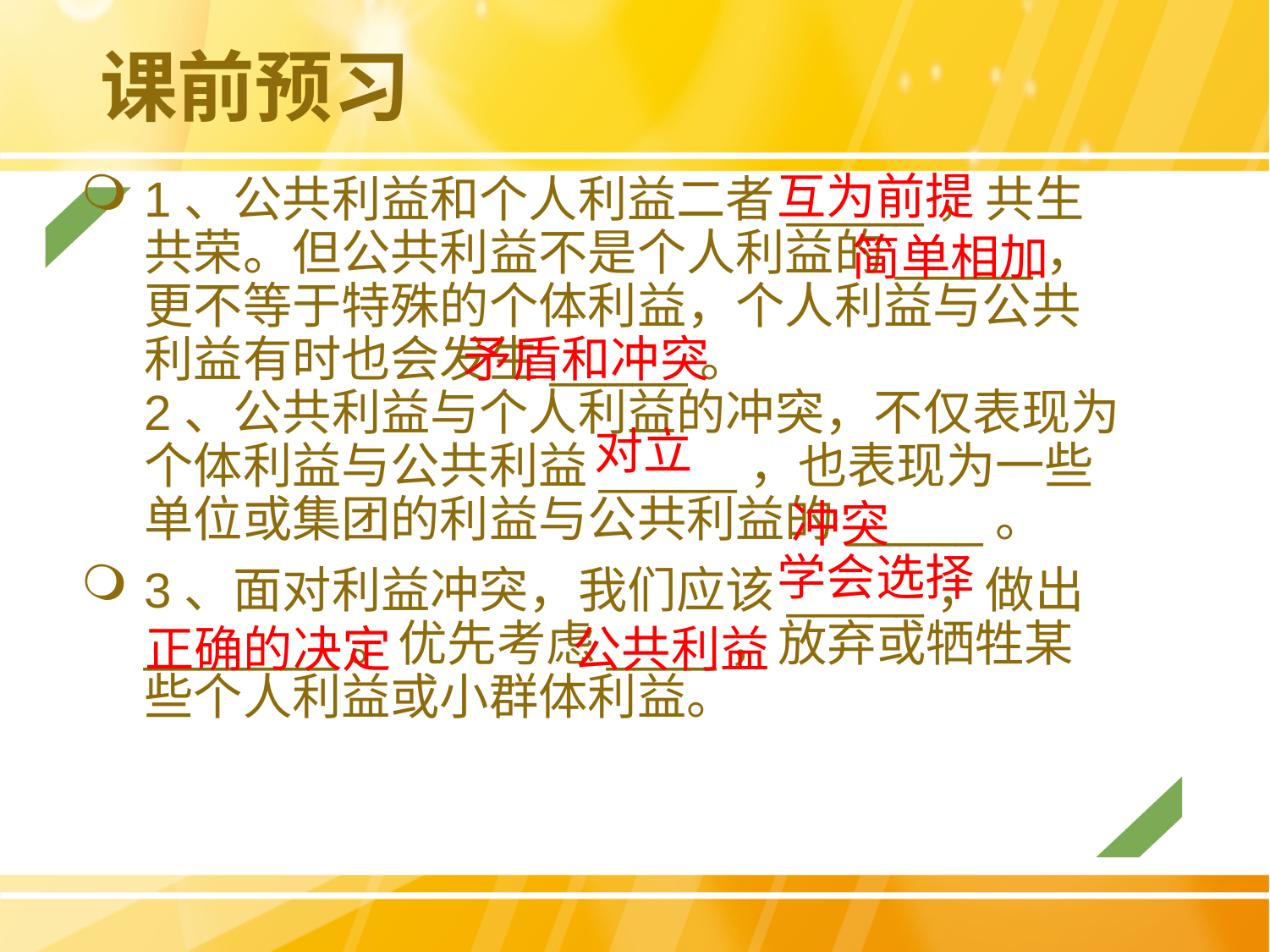

# 课前预习
互为前提

1、公共利益和个人利益二者_____，共生共荣。但公共利益不是个人利益的_____，更不等于特殊的个体利益，个人利益与公共利益有时也会发生_____。
2、公共利益与个人利益的冲突，不仅表现为个体利益与公共利益_____，也表现为一些单位或集团的利益与公共利益的_____。
3、面对利益冲突，我们应该_____，做出_______。优先考虑____，放弃或牺牲某些个人利益或小群体利益。
简单相加
矛盾和冲突
对立
冲突
学会选择
正确的决定
公共利益